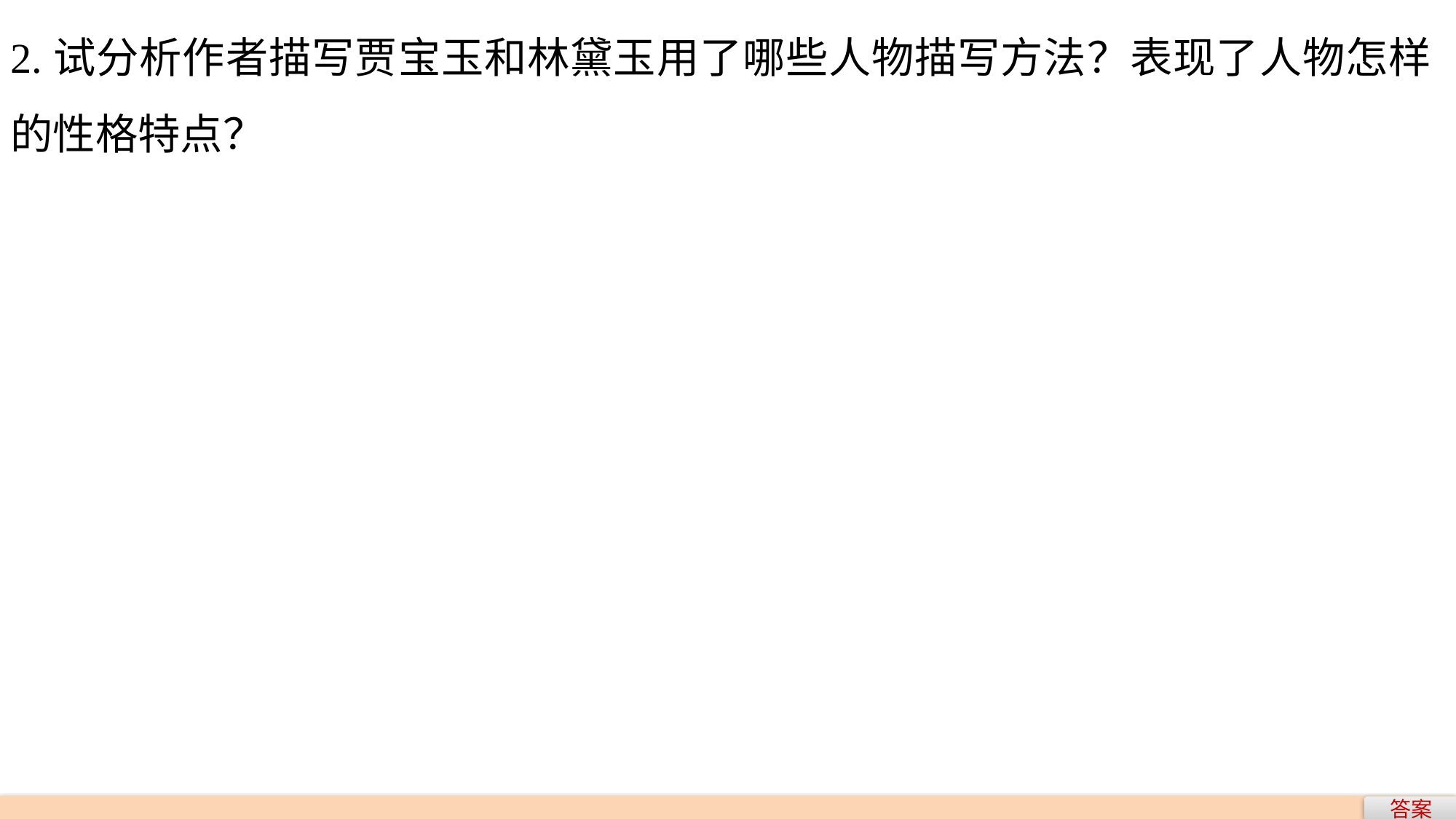

2.试分析作者描写贾宝玉和林黛玉用了哪些人物描写方法？表现了人物怎样的性格特点？

答案